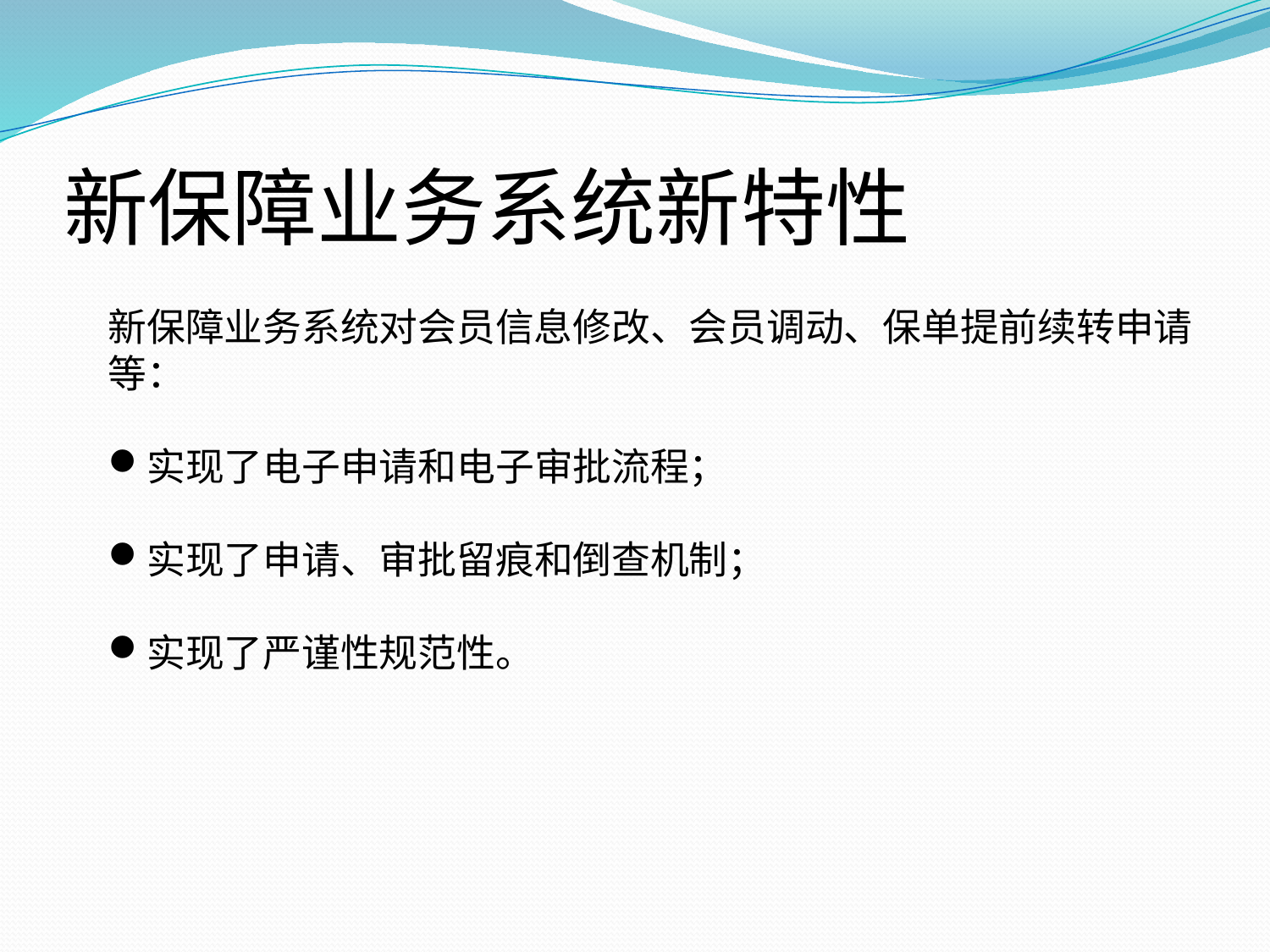

# 新保障业务系统新特性
新保障业务系统对会员信息修改、会员调动、保单提前续转申请等：

实现了电子申请和电子审批流程；

实现了申请、审批留痕和倒查机制；

实现了严谨性规范性。